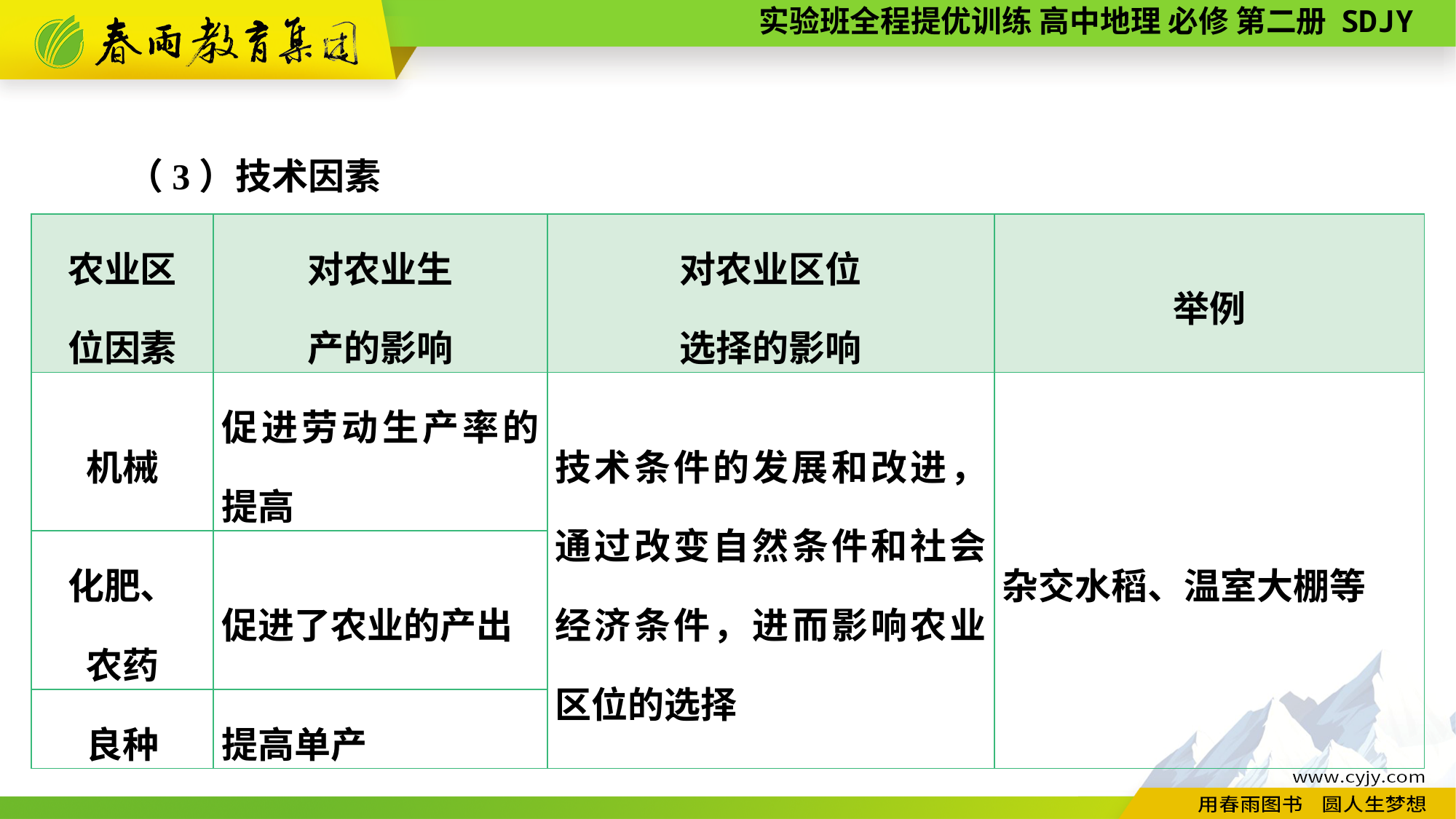

（3）技术因素
| 农业区 位因素 | 对农业生 产的影响 | 对农业区位 选择的影响 | 举例 |
| --- | --- | --- | --- |
| 机械 | 促进劳动生产率的提高 | 技术条件的发展和改进，通过改变自然条件和社会经济条件，进而影响农业区位的选择 | 杂交水稻、温室大棚等 |
| 化肥、 农药 | 促进了农业的产出 |  |  |
| 良种 | 提高单产 |  |  |